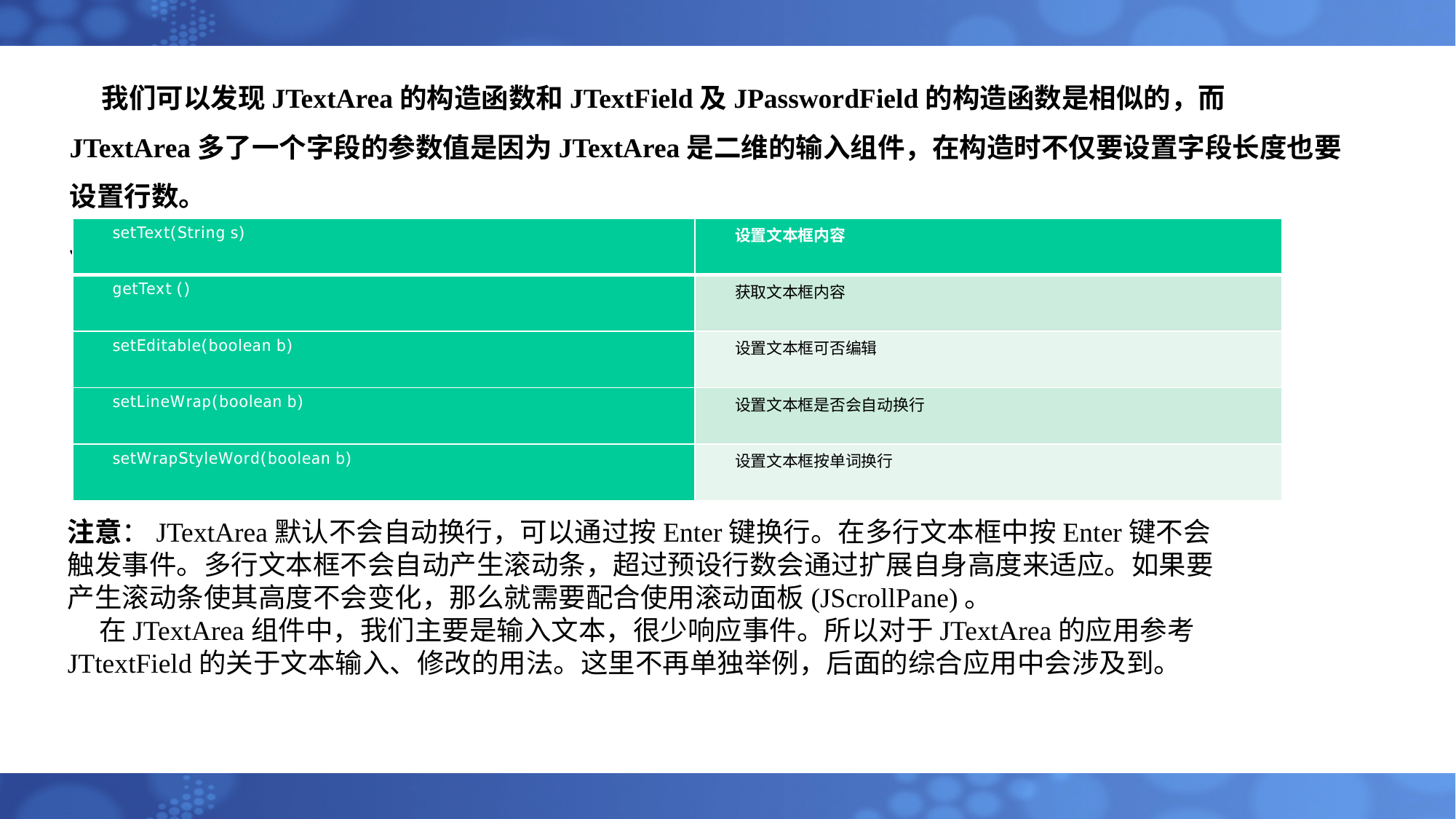

# 我们可以发现JTextArea的构造函数和JTextField及JPasswordField的构造函数是相似的，而JTextArea多了一个字段的参数值是因为JTextArea是二维的输入组件，在构造时不仅要设置字段长度也要设置行数。 JTextArea常用方法，如表5-12所示：
| setText(String s) | 设置文本框内容 |
| --- | --- |
| getText () | 获取文本框内容 |
| setEditable(boolean b) | 设置文本框可否编辑 |
| setLineWrap(boolean b) | 设置文本框是否会自动换行 |
| setWrapStyleWord(boolean b) | 设置文本框按单词换行 |
注意：JTextArea默认不会自动换行，可以通过按Enter键换行。在多行文本框中按Enter键不会触发事件。多行文本框不会自动产生滚动条，超过预设行数会通过扩展自身高度来适应。如果要产生滚动条使其高度不会变化，那么就需要配合使用滚动面板(JScrollPane)。
    在JTextArea组件中，我们主要是输入文本，很少响应事件。所以对于JTextArea的应用参考JTtextField的关于文本输入、修改的用法。这里不再单独举例，后面的综合应用中会涉及到。